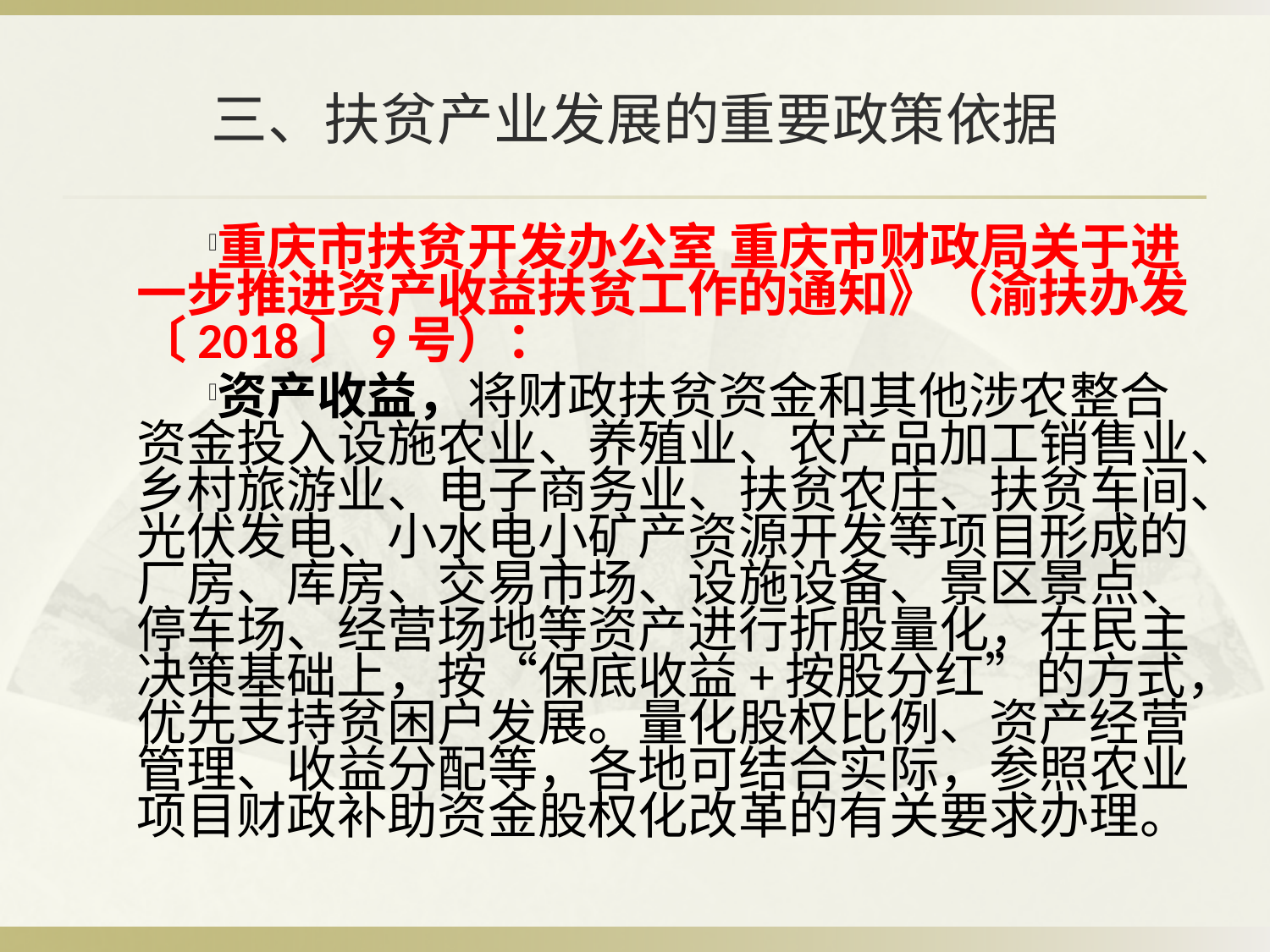

# 三、扶贫产业发展的重要政策依据
重庆市扶贫开发办公室 重庆市财政局关于进一步推进资产收益扶贫工作的通知》（渝扶办发〔2018〕9号）：
资产收益，将财政扶贫资金和其他涉农整合资金投入设施农业、养殖业、农产品加工销售业、乡村旅游业、电子商务业、扶贫农庄、扶贫车间、光伏发电、小水电小矿产资源开发等项目形成的厂房、库房、交易市场、设施设备、景区景点、停车场、经营场地等资产进行折股量化，在民主决策基础上，按“保底收益+按股分红”的方式，优先支持贫困户发展。量化股权比例、资产经营管理、收益分配等，各地可结合实际，参照农业项目财政补助资金股权化改革的有关要求办理。